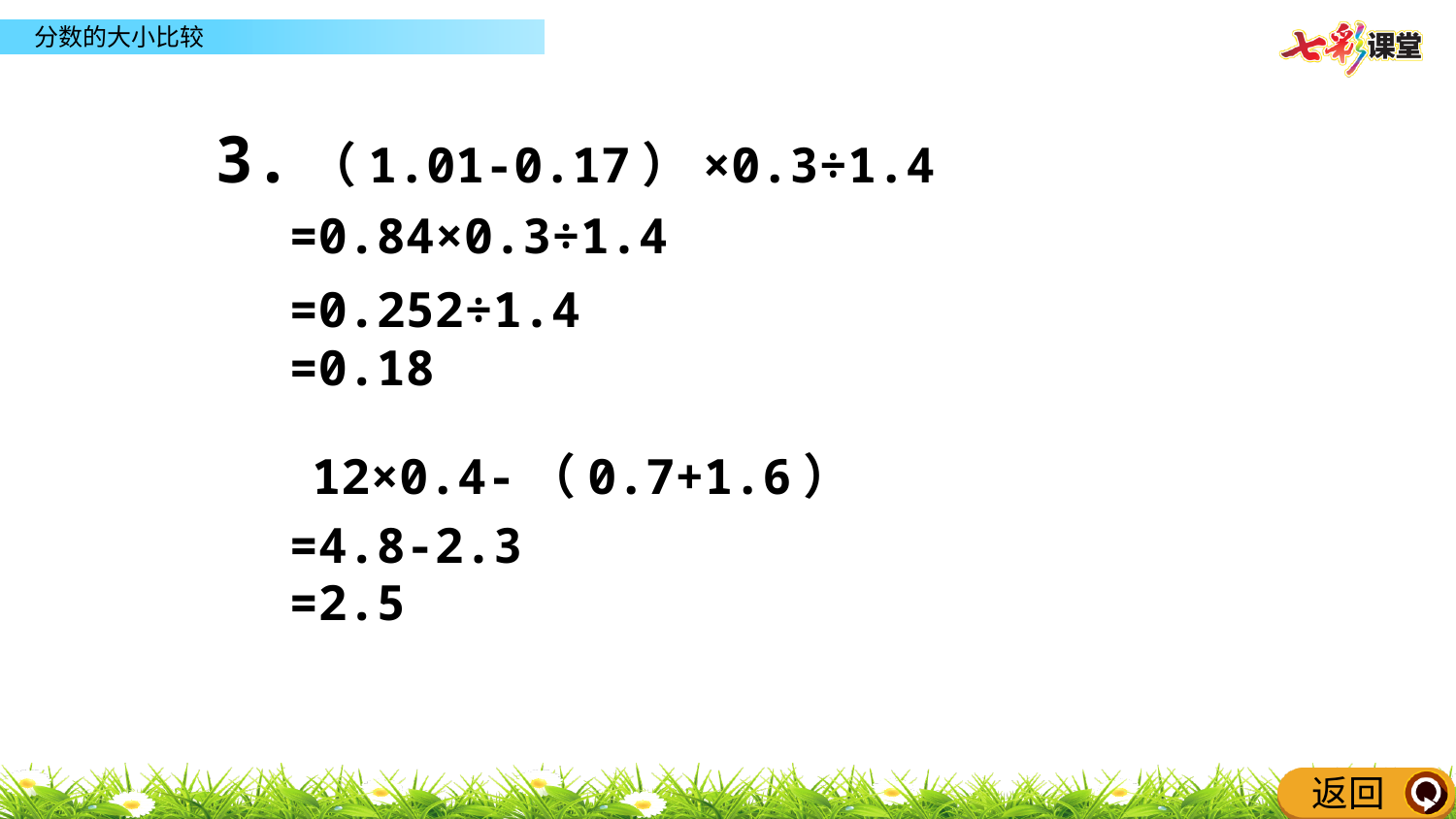

同步练习

3.（1.01-0.17）×0.3÷1.4
=0.84×0.3÷1.4

=0.252÷1.4
=0.18
12×0.4-（0.7+1.6）
=4.8-2.3
=2.5